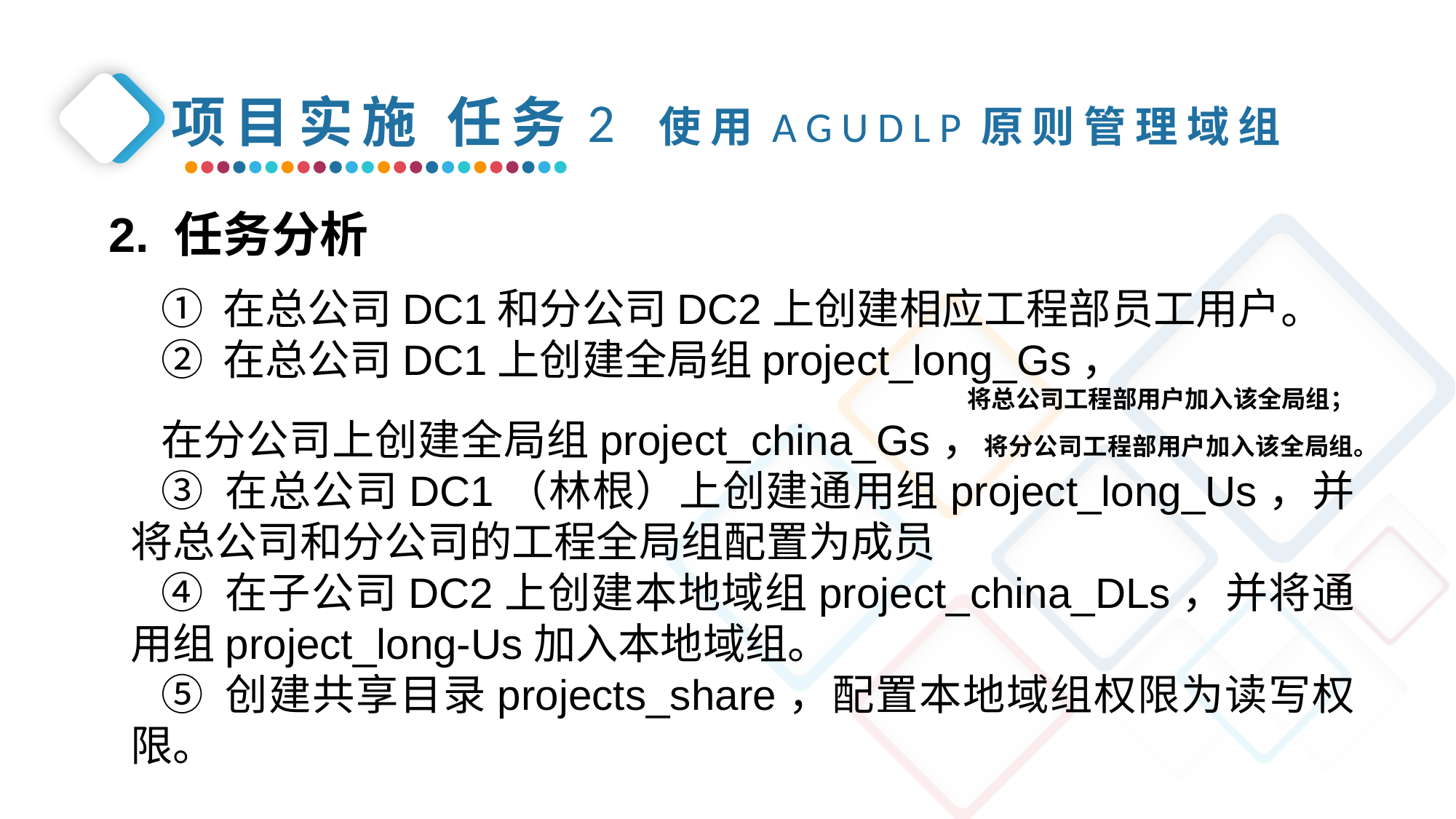

项目实施 任务2 使用AGUDLP原则管理域组

2. 任务分析
① 在总公司DC1和分公司DC2上创建相应工程部员工用户。
② 在总公司DC1上创建全局组project_long_Gs，
将总公司工程部用户加入该全局组；
在分公司上创建全局组project_china_Gs，将分公司工程部用户加入该全局组。
③ 在总公司DC1（林根）上创建通用组project_long_Us，并将总公司和分公司的工程全局组配置为成员
④ 在子公司DC2上创建本地域组project_china_DLs，并将通用组project_long-Us加入本地域组。
⑤ 创建共享目录projects_share，配置本地域组权限为读写权限。